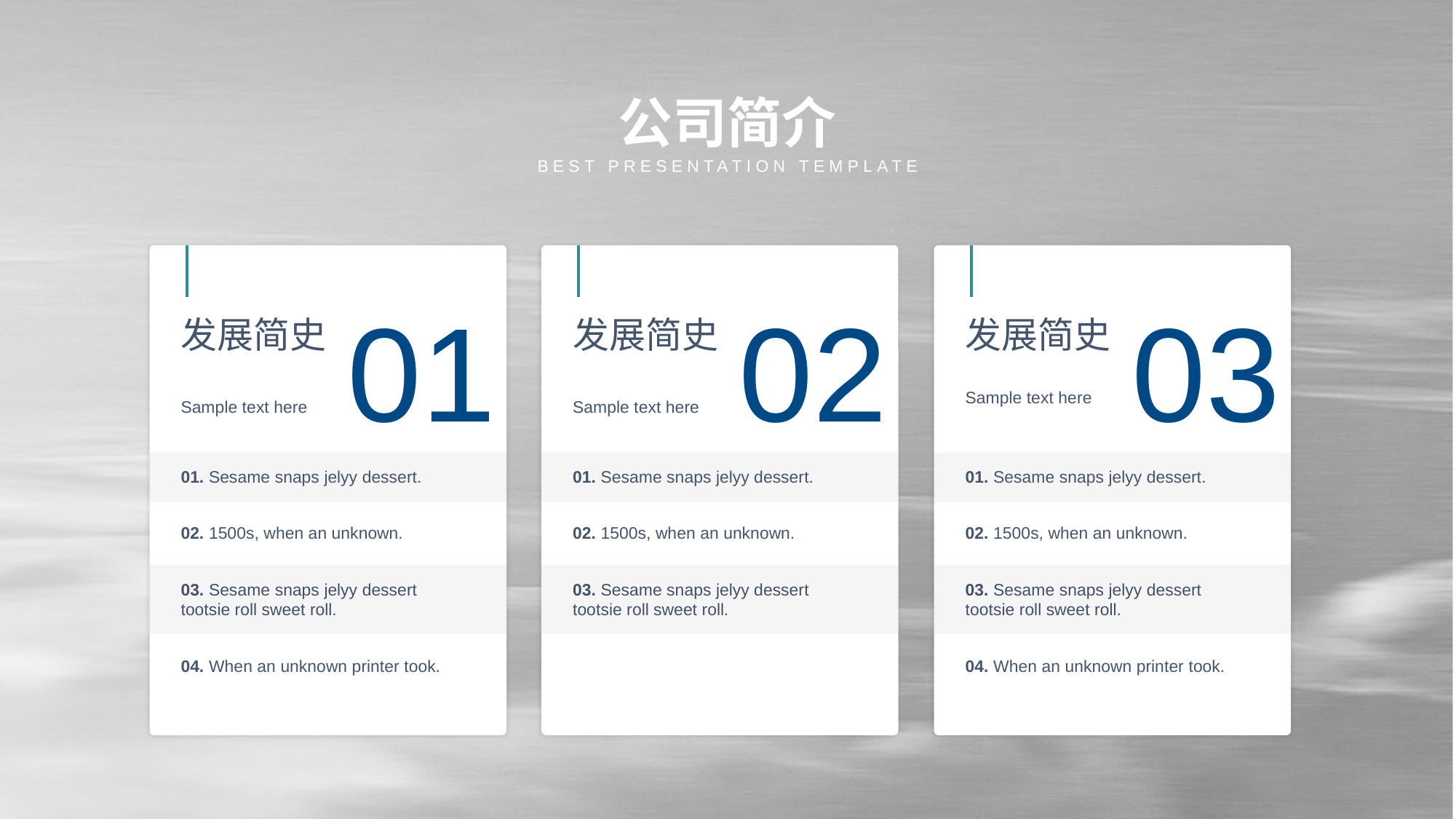

# 公司简介
BEST PRESENTATION TEMPLATE

01
发展简史
Sample text here

01. Sesame snaps jelyy dessert.
02. 1500s, when an unknown.
03. Sesame snaps jelyy dessert tootsie roll sweet roll.
04. When an unknown printer took.

02
发展简史
Sample text here

01. Sesame snaps jelyy dessert.
02. 1500s, when an unknown.
03. Sesame snaps jelyy dessert tootsie roll sweet roll.

03
发展简史
Sample text here

01. Sesame snaps jelyy dessert.
02. 1500s, when an unknown.
03. Sesame snaps jelyy dessert tootsie roll sweet roll.
04. When an unknown printer took.